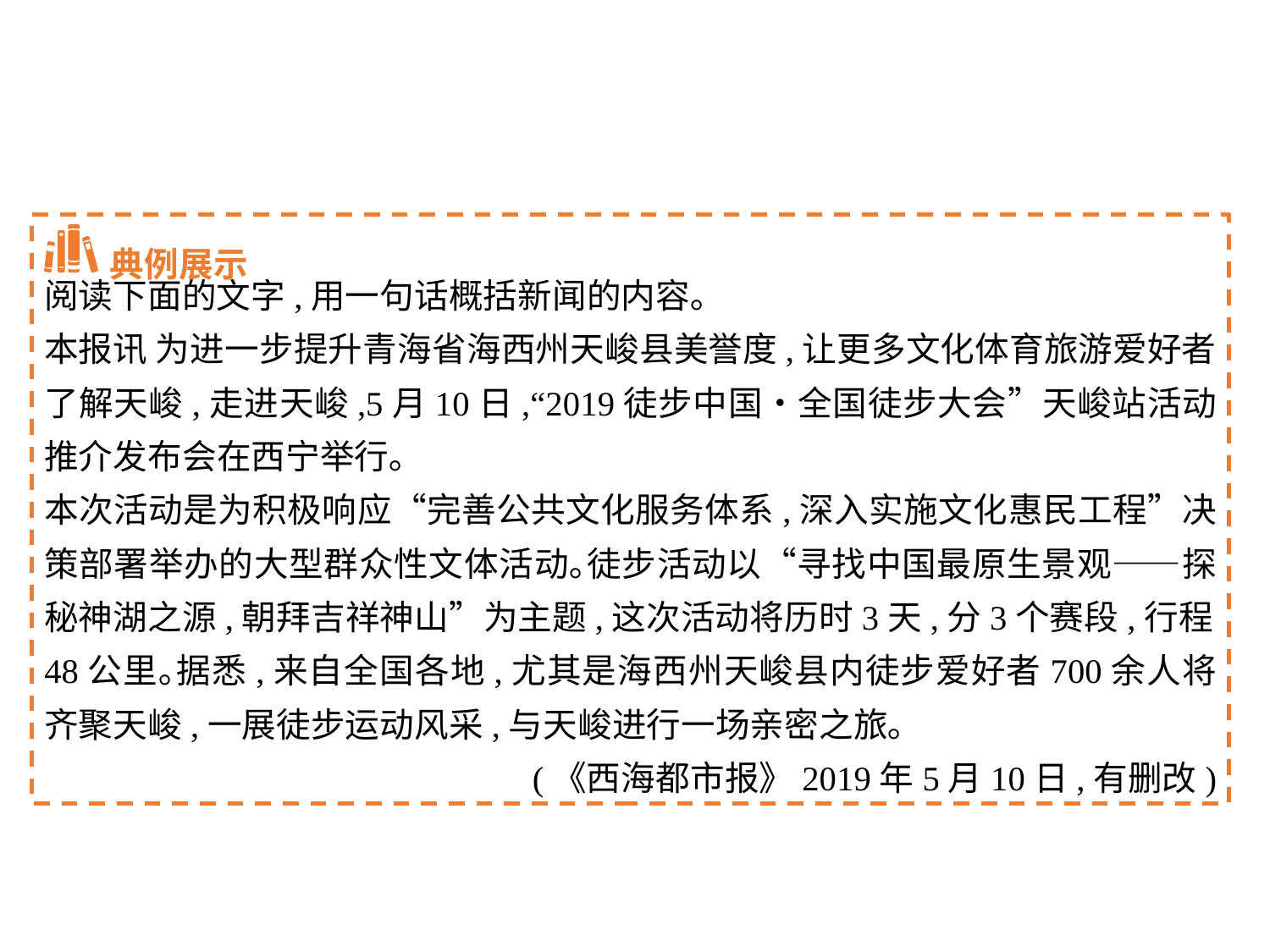

阅读下面的文字,用一句话概括新闻的内容｡
本报讯 为进一步提升青海省海西州天峻县美誉度,让更多文化体育旅游爱好者了解天峻,走进天峻,5月10日,“2019徒步中国•全国徒步大会”天峻站活动推介发布会在西宁举行｡
本次活动是为积极响应“完善公共文化服务体系,深入实施文化惠民工程”决策部署举办的大型群众性文体活动｡徒步活动以“寻找中国最原生景观——探秘神湖之源,朝拜吉祥神山”为主题,这次活动将历时3天,分3个赛段,行程48公里｡据悉,来自全国各地,尤其是海西州天峻县内徒步爱好者700余人将齐聚天峻,一展徒步运动风采,与天峻进行一场亲密之旅｡
(《西海都市报》2019年5月10日,有删改)
       典例展示